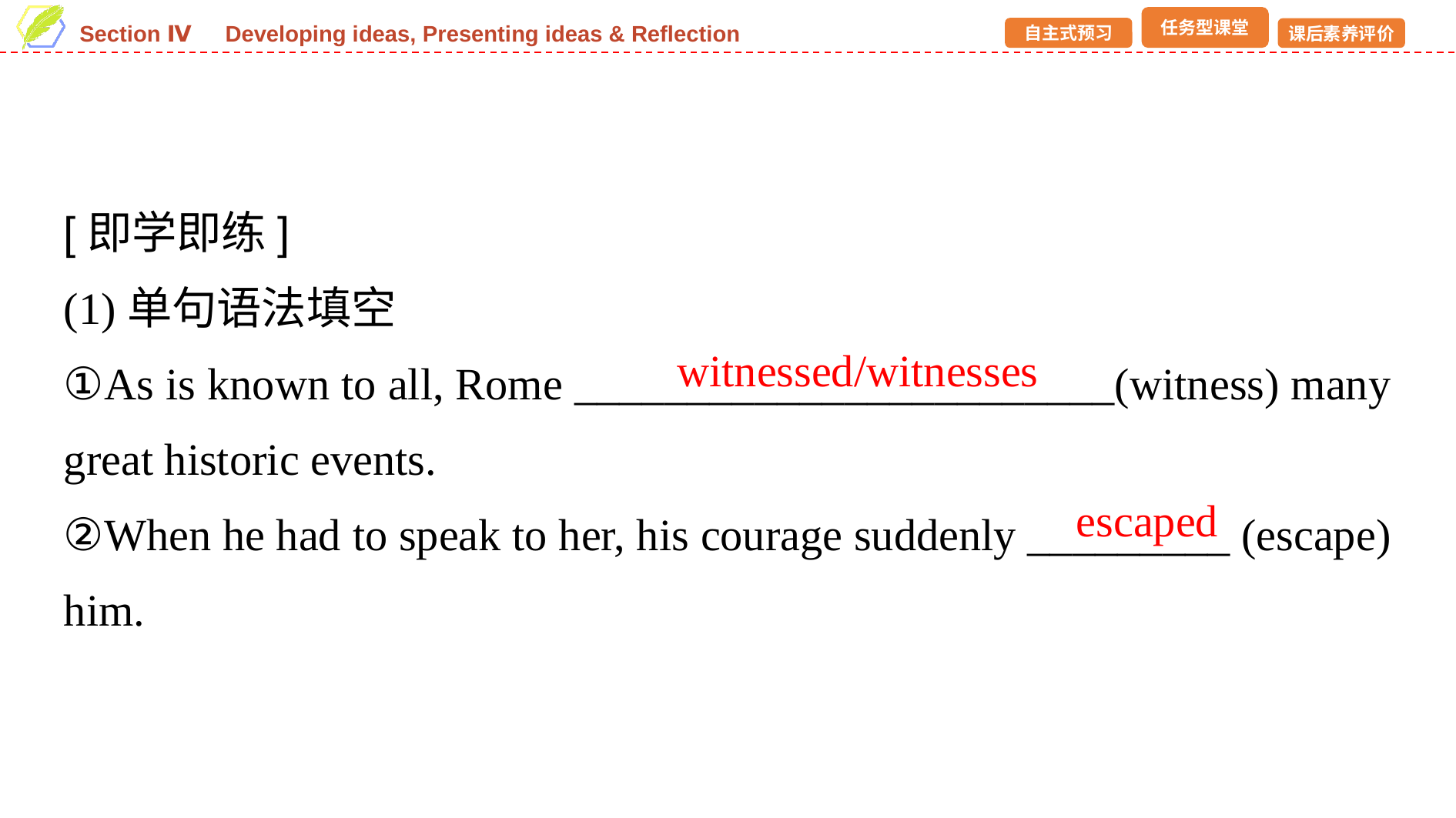

[即学即练]
(1)单句语法填空
①As is known to all, Rome ________________________(witness) many great historic events.
②When he had to speak to her, his courage suddenly _________ (escape) him.
witnessed/witnesses
escaped